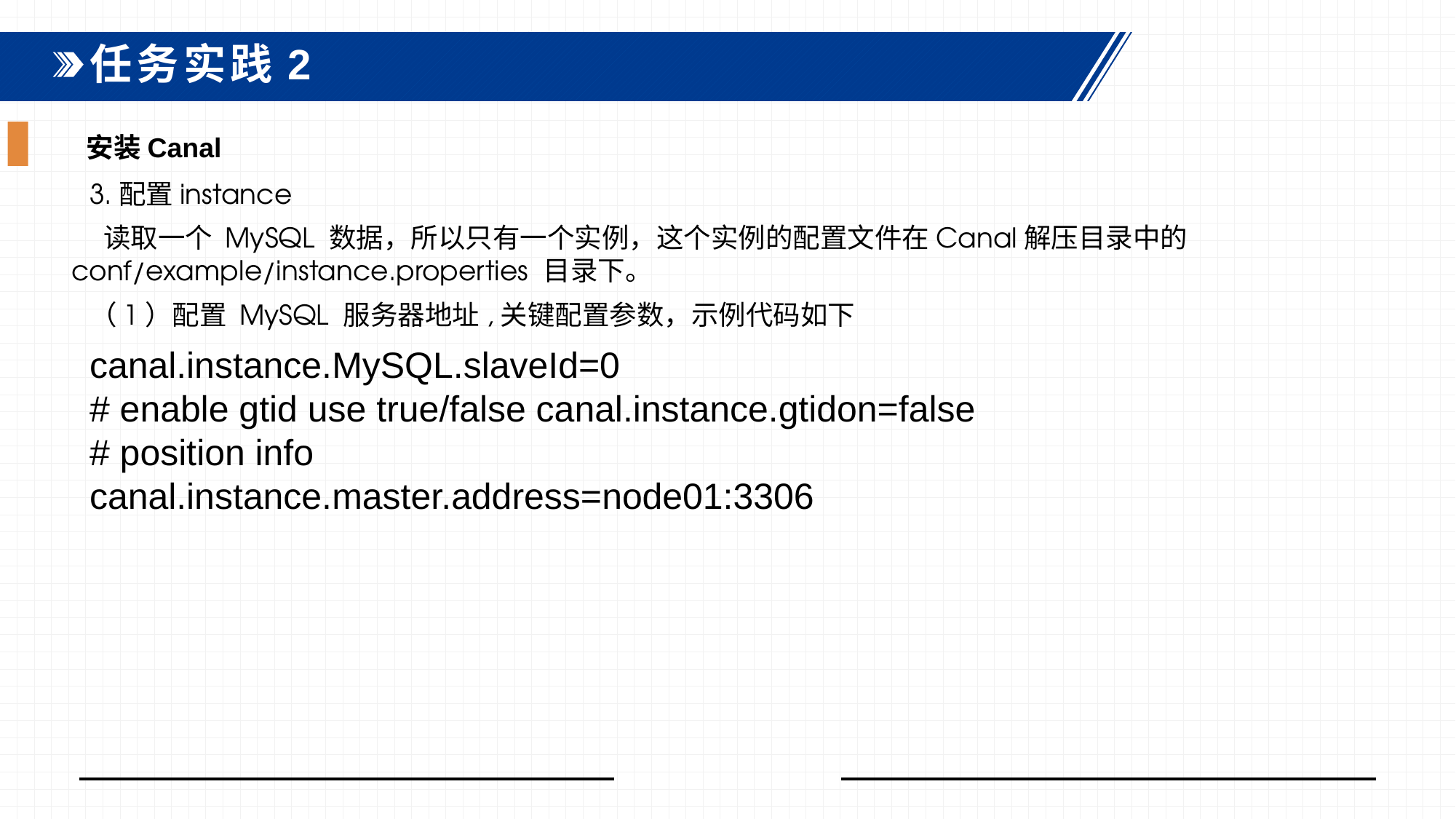

任务实践2
安装Canal
3.配置instance
读取一个 MySQL 数据，所以只有一个实例，这个实例的配置文件在Canal解压目录中的conf/example/instance.properties 目录下。
（1）配置 MySQL 服务器地址,关键配置参数，示例代码如下
canal.instance.MySQL.slaveId=0 # enable gtid use true/false canal.instance.gtidon=false # position info canal.instance.master.address=node01:3306